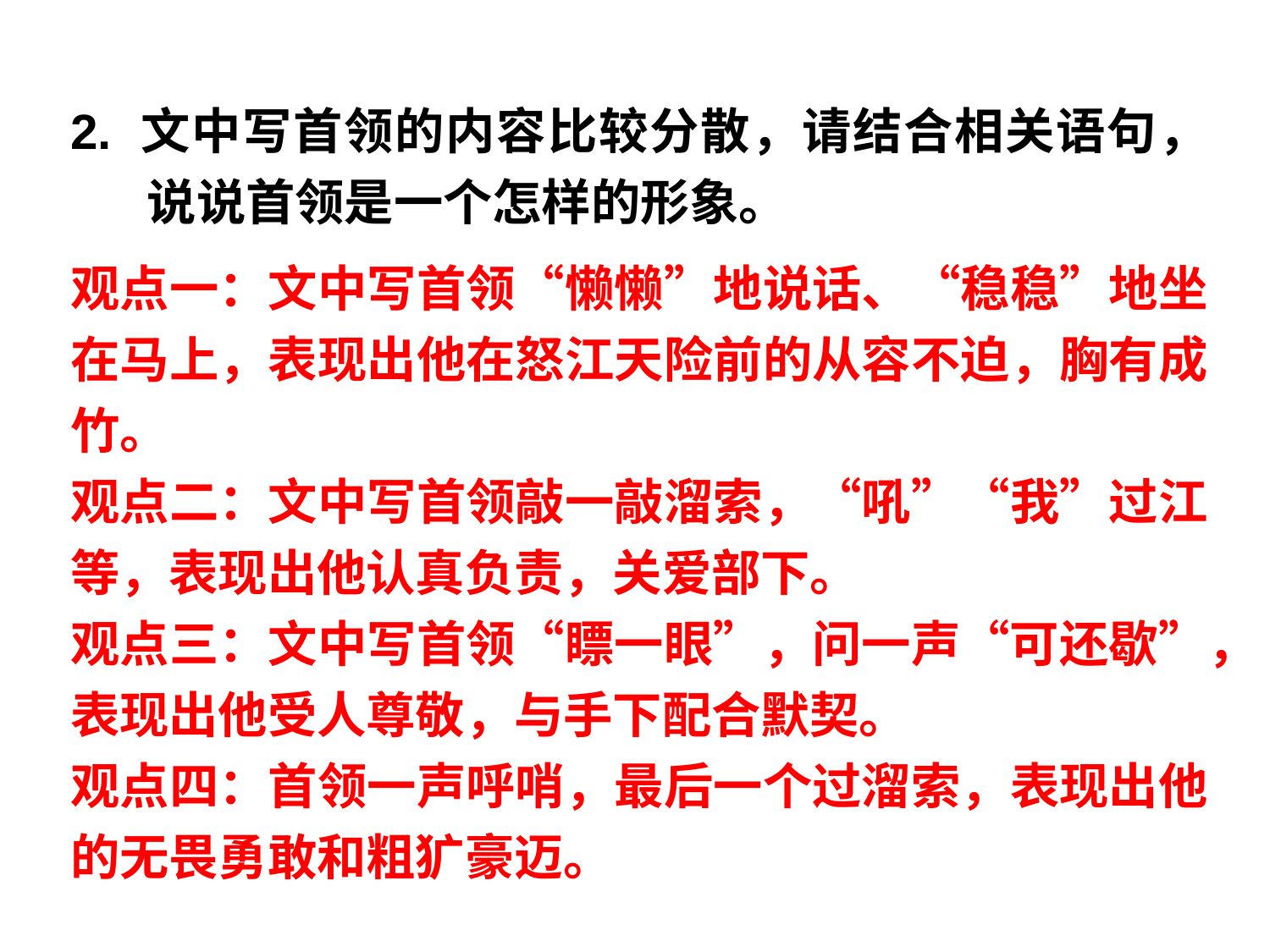

2. 文中写首领的内容比较分散，请结合相关语句，说说首领是一个怎样的形象。
观点一：文中写首领“懒懒”地说话、“稳稳”地坐在马上，表现出他在怒江天险前的从容不迫，胸有成竹。
观点二：文中写首领敲一敲溜索，“吼”“我”过江等，表现出他认真负责，关爱部下。
观点三：文中写首领“瞟一眼”，问一声“可还歇”，表现出他受人尊敬，与手下配合默契。
观点四：首领一声呼哨，最后一个过溜索，表现出他的无畏勇敢和粗犷豪迈。